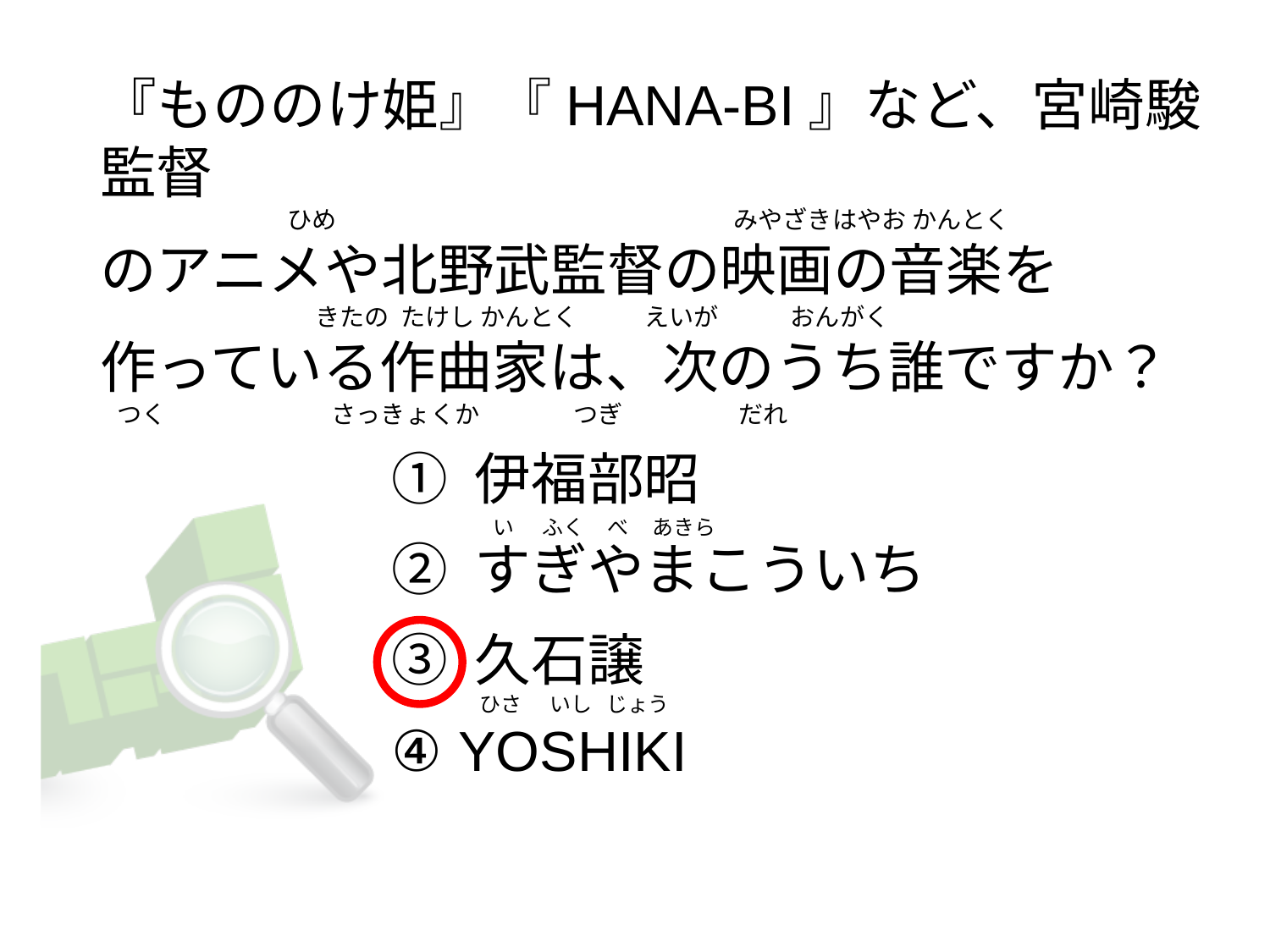

『もののけ姫』『HANA-BI』など、宮崎駿監督
                                 ひめ                                                                        みやざきはやお かんとく
のアニメや北野武監督の映画の音楽を
                                      きたの  たけし かんとく            えいが             おんがく
作っている作曲家は、次のうち誰ですか？
  つく                              さっきょくか                 つぎ                     だれ
① 伊福部昭
② すぎやまこういち
③ 久石譲
④ YOSHIKI
      い      ふく     べ     あきら

 ひさ      いし   じょう